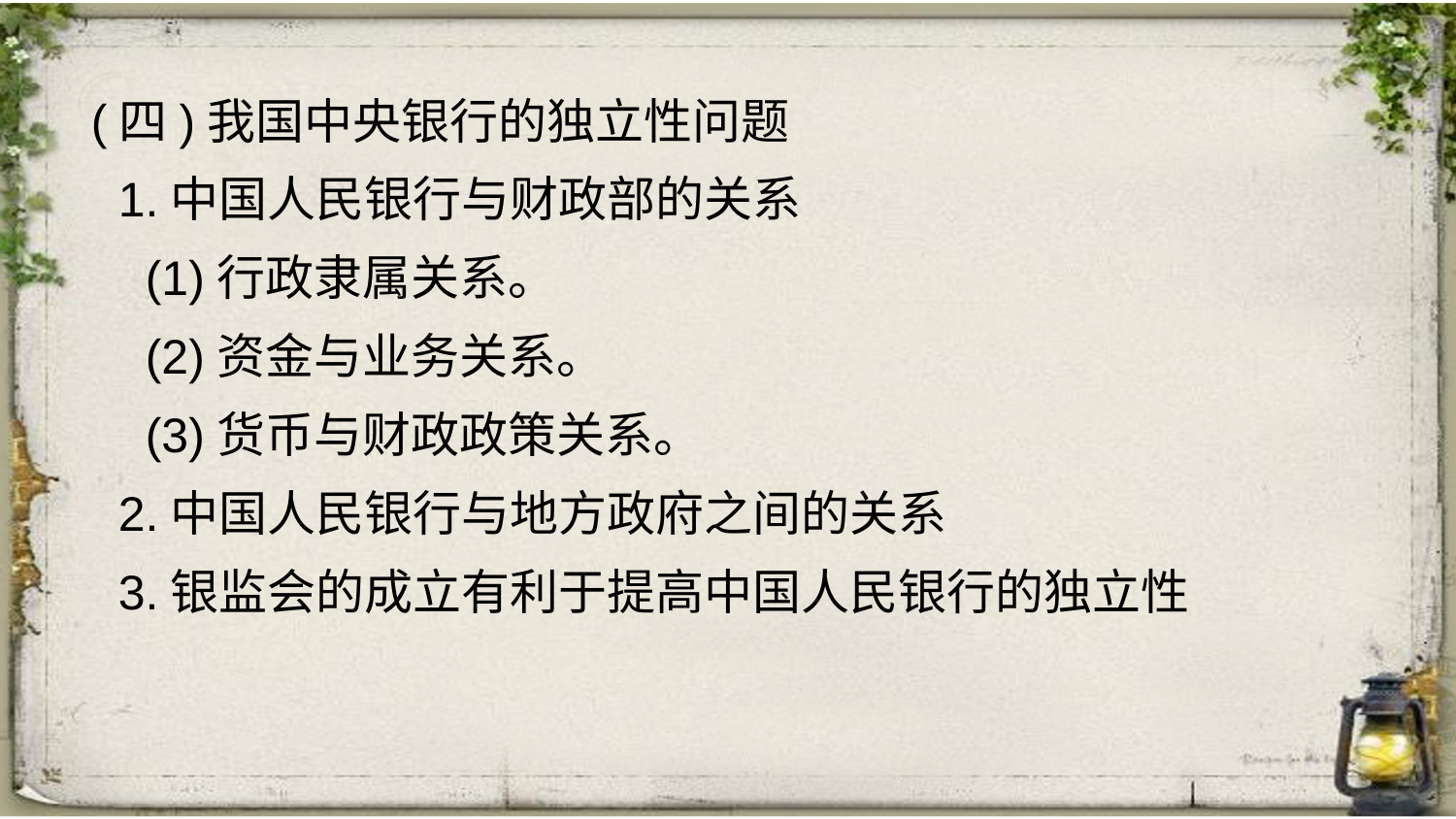

(四)我国中央银行的独立性问题
  1.中国人民银行与财政部的关系
    (1)行政隶属关系。
    (2)资金与业务关系。
    (3)货币与财政政策关系。
  2.中国人民银行与地方政府之间的关系
  3.银监会的成立有利于提高中国人民银行的独立性